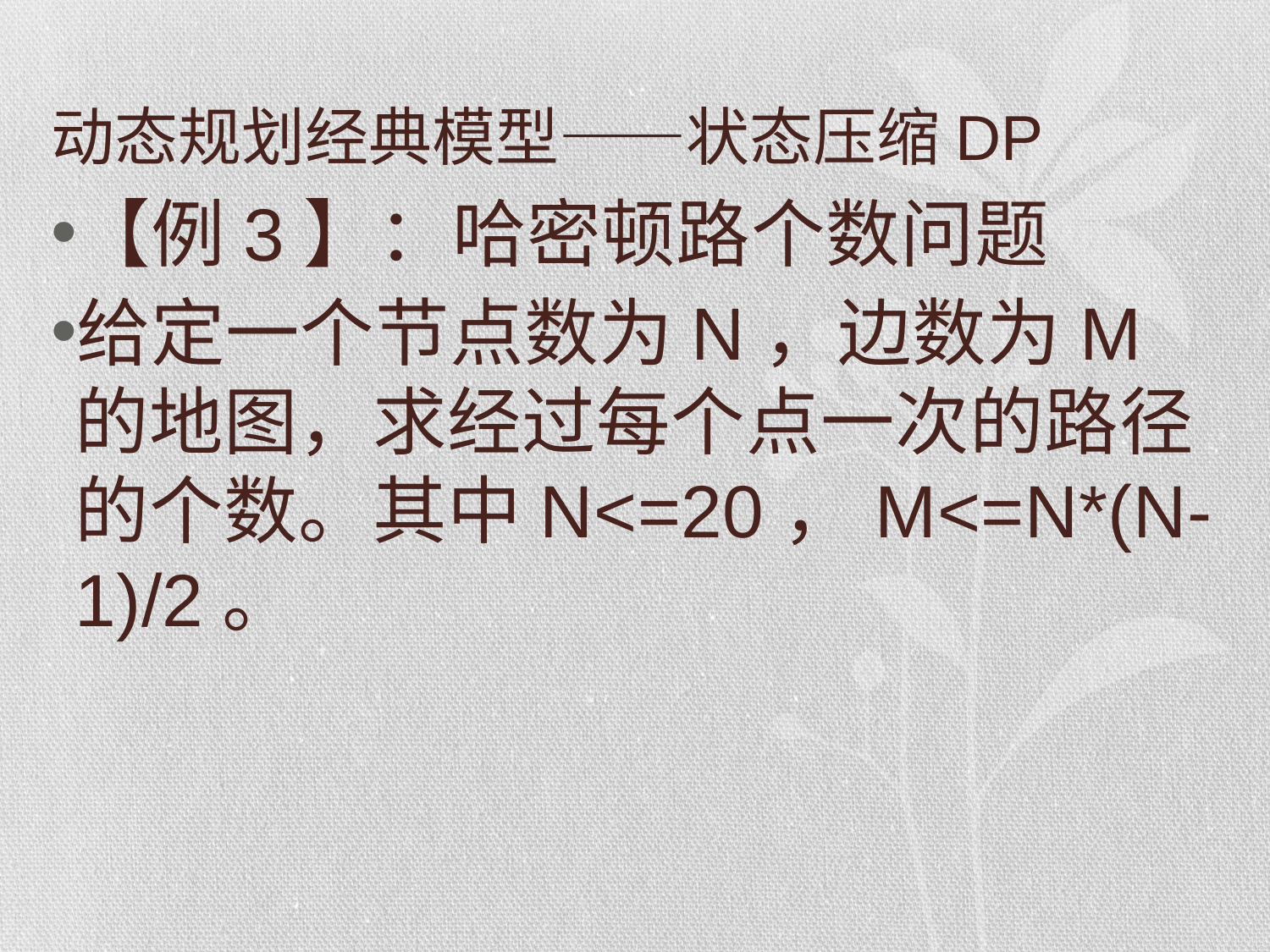

# 动态规划经典模型——状态压缩DP
【例3】：哈密顿路个数问题
给定一个节点数为N，边数为M的地图，求经过每个点一次的路径的个数。其中N<=20，M<=N*(N-1)/2。